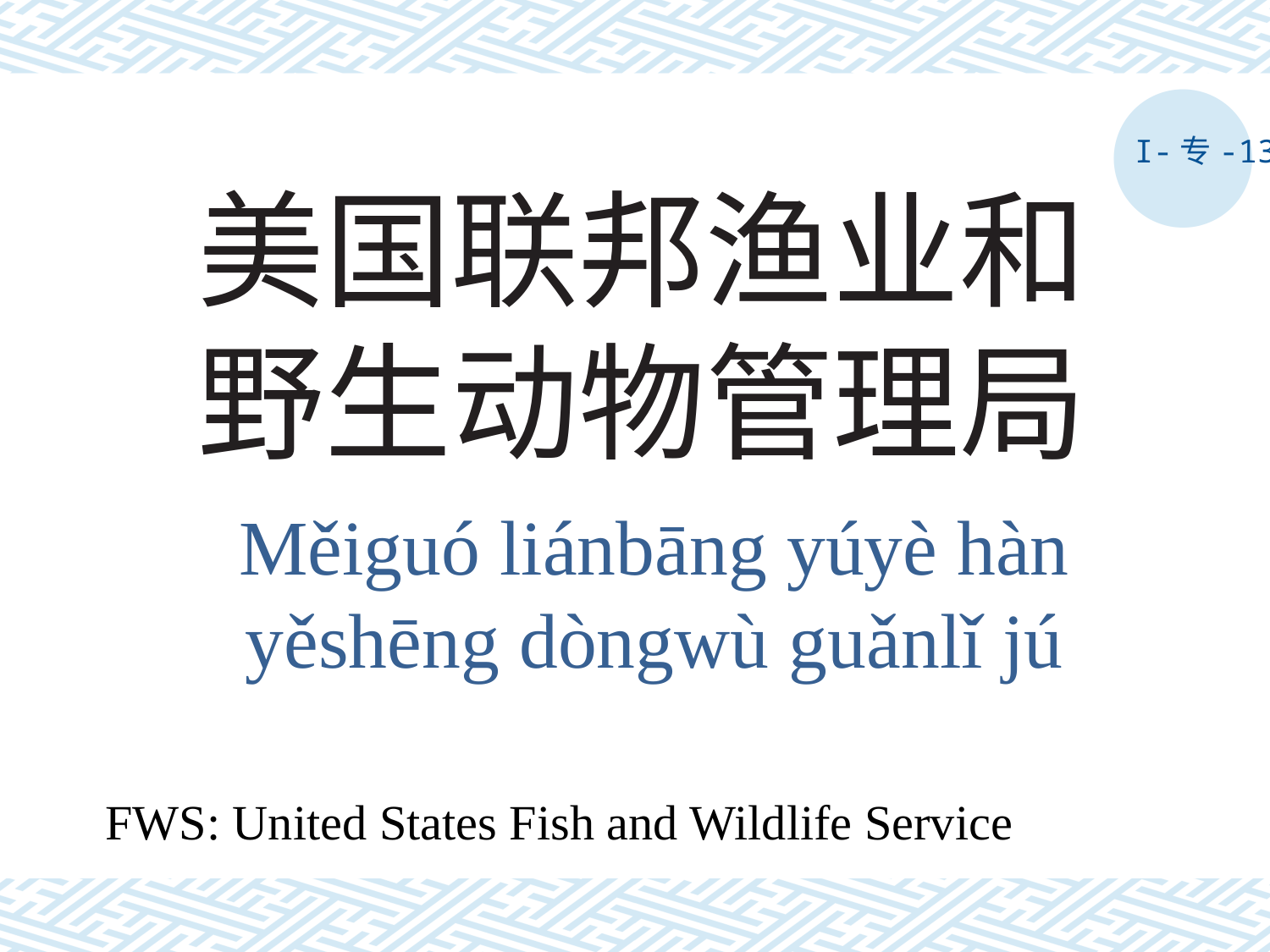

I-专-13

# 美国联邦渔业和野生动物管理局
Měiguó liánbāng yúyè hàn yěshēng dòngwù guǎnlǐ jú
FWS: United States Fish and Wildlife Service